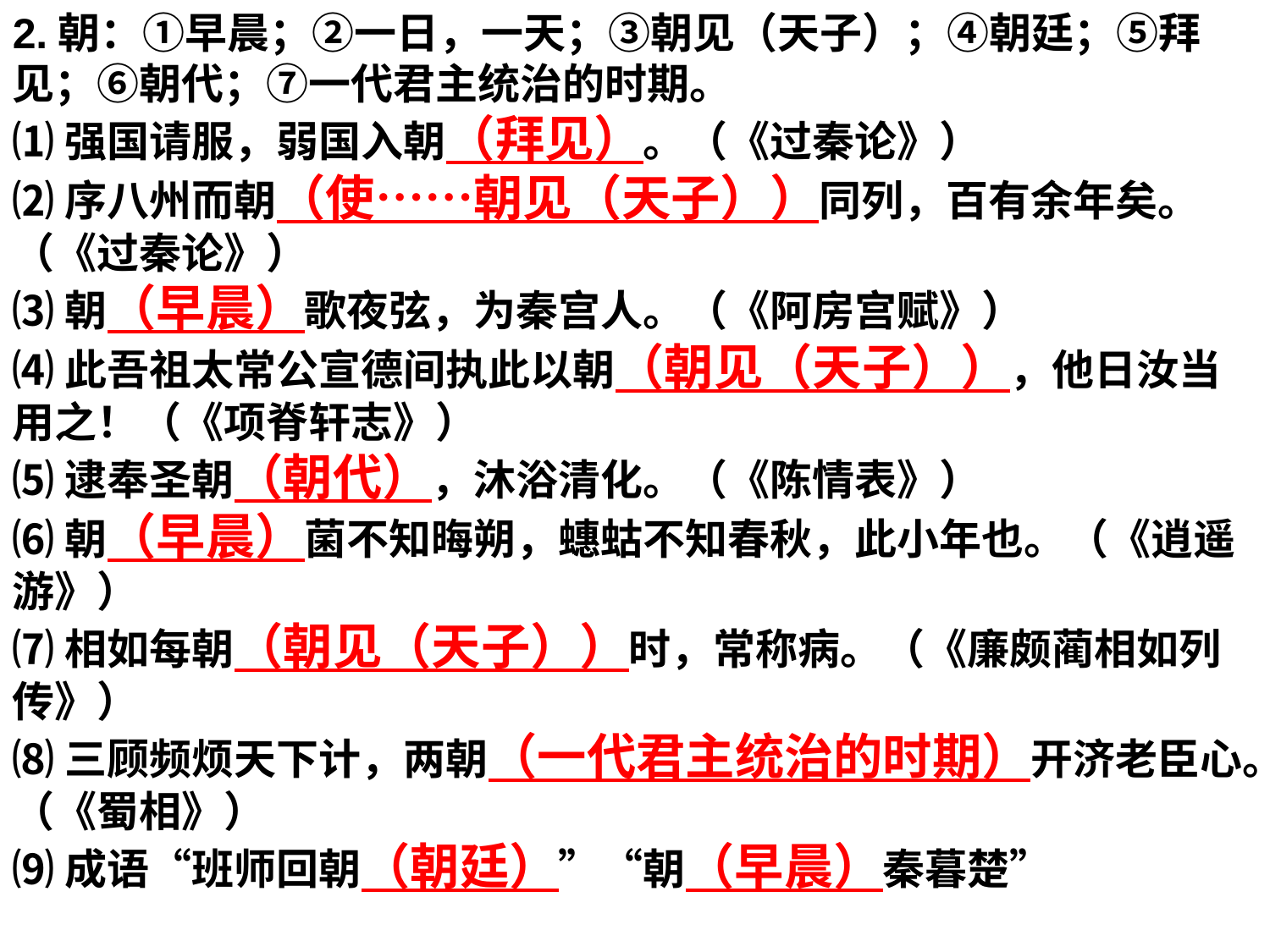

2.朝：①早晨；②一日，一天；③朝见（天子）；④朝廷；⑤拜见；⑥朝代；⑦一代君主统治的时期。
⑴强国请服，弱国入朝（拜见）。（《过秦论》）
⑵序八州而朝（使……朝见（天子））同列，百有余年矣。（《过秦论》）
⑶朝（早晨）歌夜弦，为秦宫人。（《阿房宫赋》）
⑷此吾祖太常公宣德间执此以朝（朝见（天子）），他日汝当用之！（《项脊轩志》）
⑸逮奉圣朝（朝代），沐浴清化。（《陈情表》）
⑹朝（早晨）菌不知晦朔，蟪蛄不知春秋，此小年也。（《逍遥游》）
⑺相如每朝（朝见（天子））时，常称病。（《廉颇蔺相如列传》）
⑻三顾频烦天下计，两朝（一代君主统治的时期）开济老臣心。（《蜀相》）
⑼成语“班师回朝（朝廷）”“朝（早晨）秦暮楚”